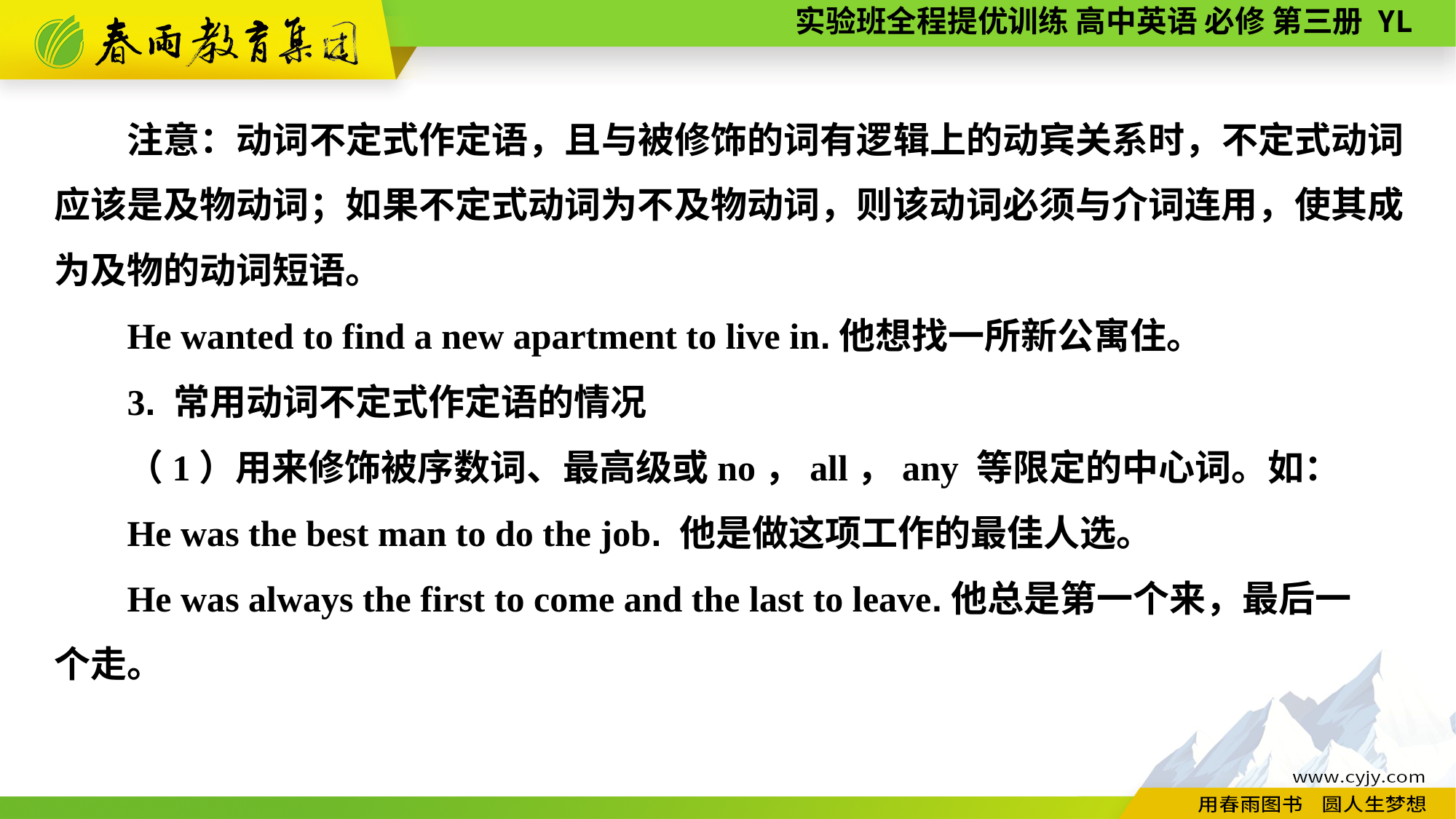

注意：动词不定式作定语，且与被修饰的词有逻辑上的动宾关系时，不定式动词应该是及物动词；如果不定式动词为不及物动词，则该动词必须与介词连用，使其成为及物的动词短语。
He wanted to find a new apartment to live in.他想找一所新公寓住。
3. 常用动词不定式作定语的情况
（1）用来修饰被序数词、最高级或no，all，any 等限定的中心词。如：
He was the best man to do the job. 他是做这项工作的最佳人选。
He was always the first to come and the last to leave.他总是第一个来，最后一
个走。